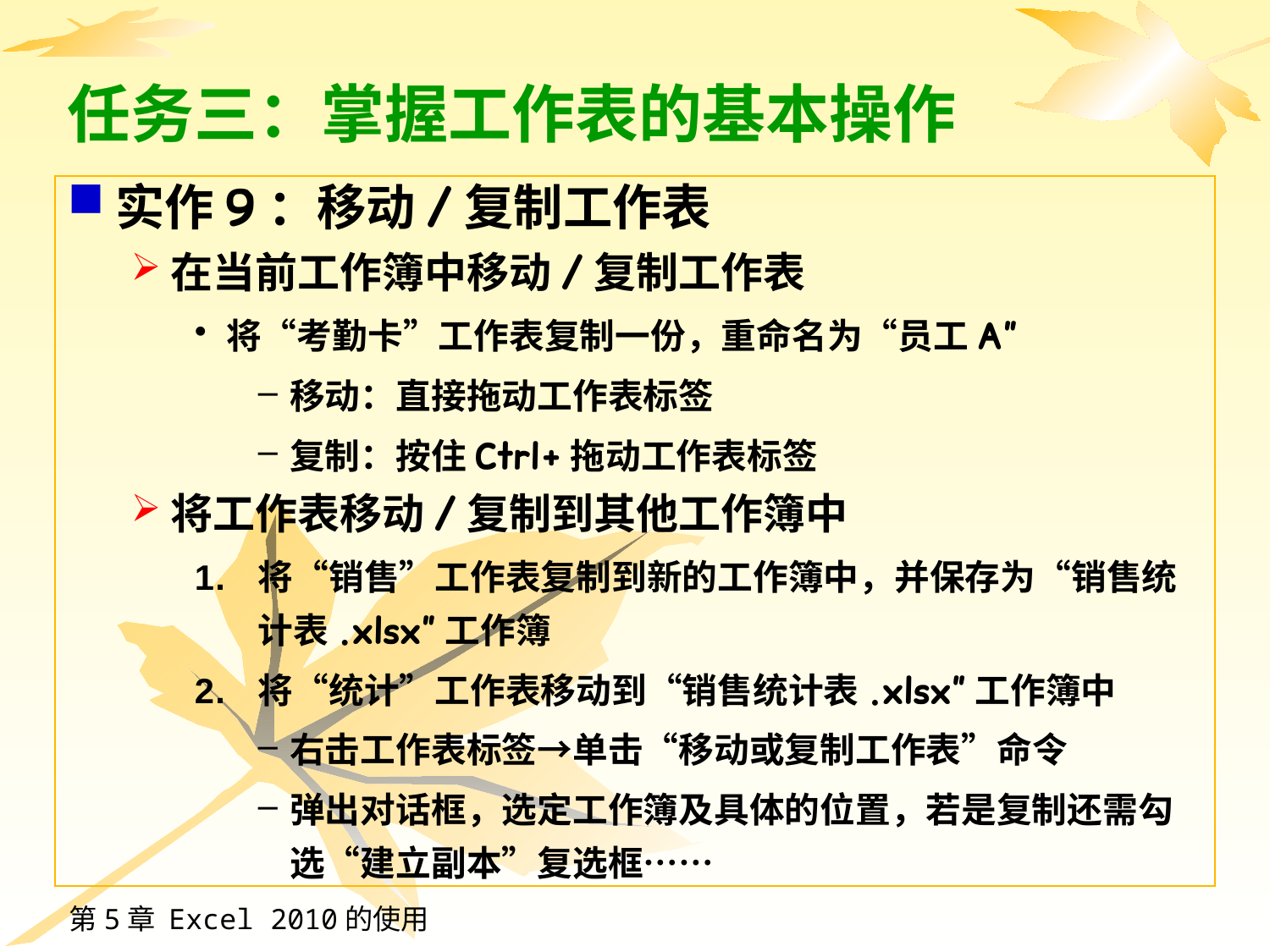

# 任务三：掌握工作表的基本操作
实作9：移动/复制工作表
在当前工作簿中移动/复制工作表
将“考勤卡”工作表复制一份，重命名为“员工A”
移动：直接拖动工作表标签
复制：按住Ctrl+拖动工作表标签
将工作表移动/复制到其他工作簿中
将“销售”工作表复制到新的工作簿中，并保存为“销售统计表.xlsx”工作簿
将“统计”工作表移动到“销售统计表.xlsx”工作簿中
右击工作表标签→单击“移动或复制工作表”命令
弹出对话框，选定工作簿及具体的位置，若是复制还需勾选“建立副本”复选框……